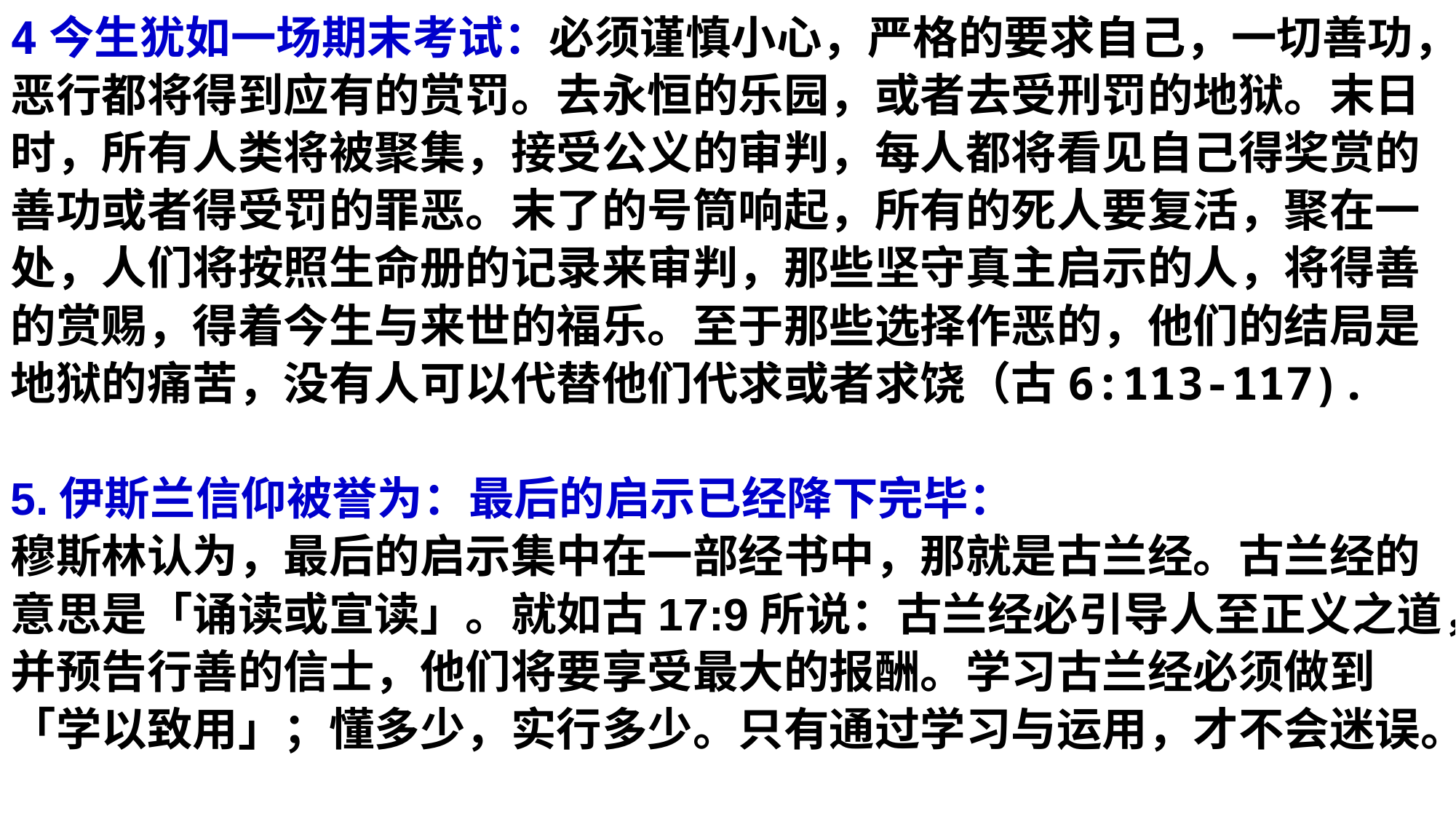

4今生犹如一场期末考试：必须谨慎小心，严格的要求自己，一切善功，恶行都将得到应有的赏罚。去永恒的乐园，或者去受刑罚的地狱。末日时，所有人类将被聚集，接受公义的审判，每人都将看见自己得奖赏的善功或者得受罚的罪恶。末了的号筒响起，所有的死人要复活，聚在一处，人们将按照生命册的记录来审判，那些坚守真主启示的人，将得善的赏赐，得着今生与来世的福乐。至于那些选择作恶的，他们的结局是地狱的痛苦，没有人可以代替他们代求或者求饶（古6:113-117).

5.伊斯兰信仰被誉为：最后的启示已经降下完毕：
穆斯林认为，最后的启示集中在一部经书中，那就是古兰经。古兰经的意思是「诵读或宣读」。就如古17:9所说：古兰经必引导人至正义之道，并预告行善的信士，他们将要享受最大的报酬。学习古兰经必须做到「学以致用」；懂多少，实行多少。只有通过学习与运用，才不会迷误。